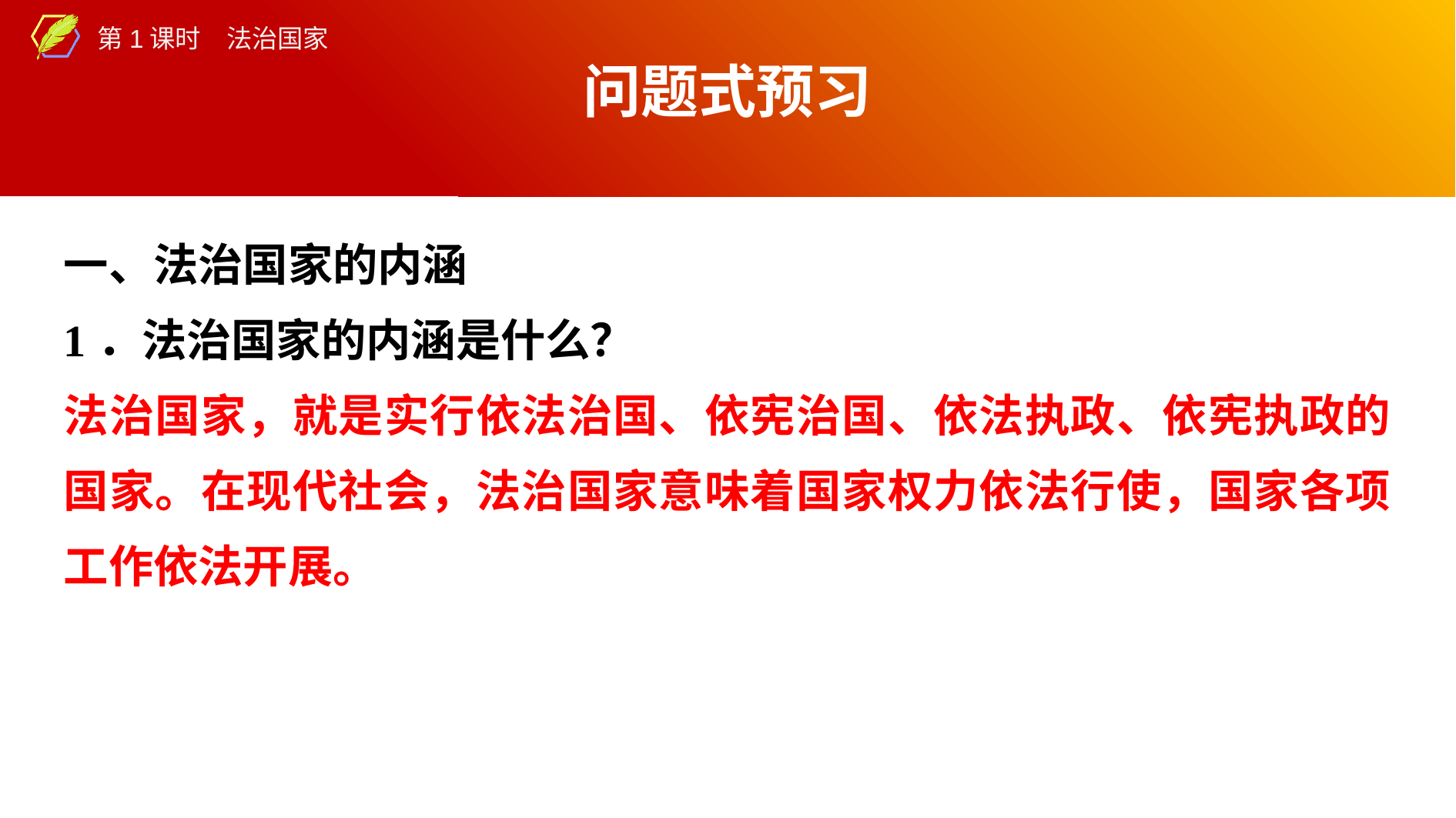

问题式预习
一、法治国家的内涵
1．法治国家的内涵是什么？
法治国家，就是实行依法治国、依宪治国、依法执政、依宪执政的国家。在现代社会，法治国家意味着国家权力依法行使，国家各项工作依法开展。